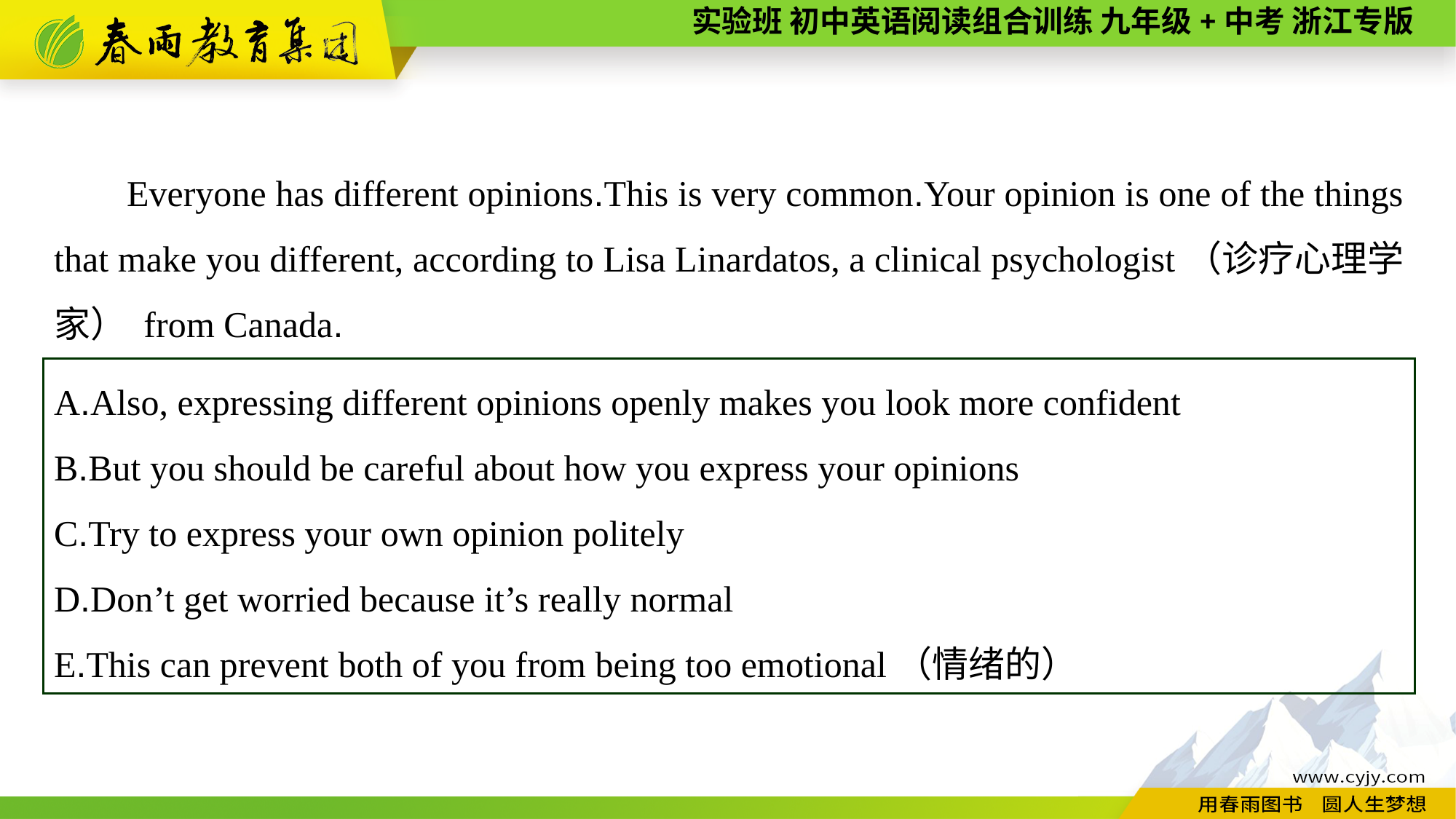

Everyone has different opinions.This is very common.Your opinion is one of the things that make you different, according to Lisa Linardatos, a clinical psychologist（诊疗心理学家） from Canada.
A.Also, expressing different opinions openly makes you look more confident
B.But you should be careful about how you express your opinions
C.Try to express your own opinion politely
D.Don’t get worried because it’s really normal
E.This can prevent both of you from being too emotional（情绪的）